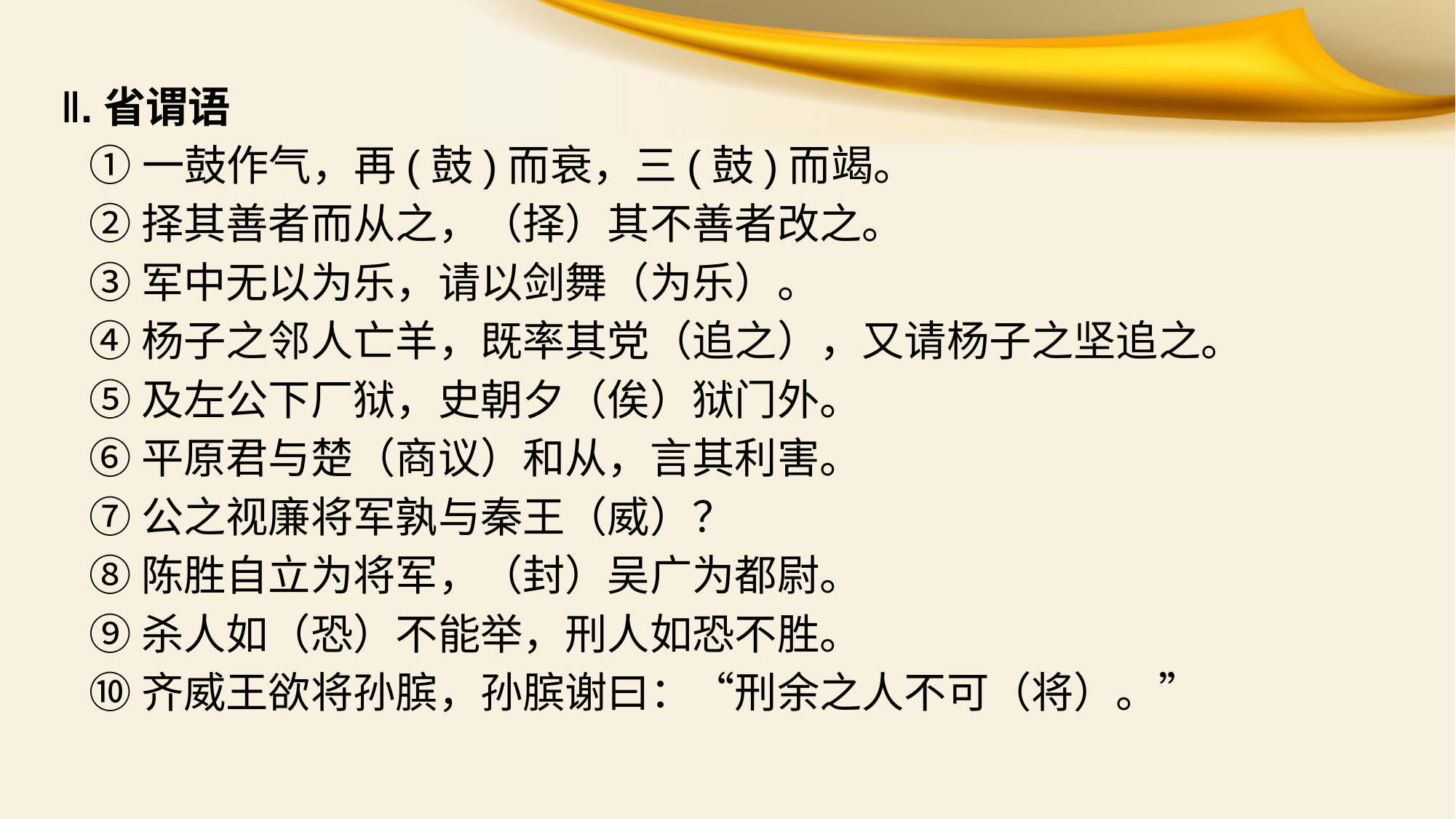

Ⅱ.省谓语
   ①一鼓作气，再(鼓)而衰，三(鼓)而竭。
   ②择其善者而从之，（择）其不善者改之。
   ③军中无以为乐，请以剑舞（为乐）。
   ④杨子之邻人亡羊，既率其党（追之），又请杨子之坚追之。
   ⑤及左公下厂狱，史朝夕（俟）狱门外。
   ⑥平原君与楚（商议）和从，言其利害。
   ⑦公之视廉将军孰与秦王（威）？
   ⑧陈胜自立为将军，（封）吴广为都尉。
   ⑨杀人如（恐）不能举，刑人如恐不胜。
   ⑩齐威王欲将孙膑，孙膑谢曰：“刑余之人不可（将）。”